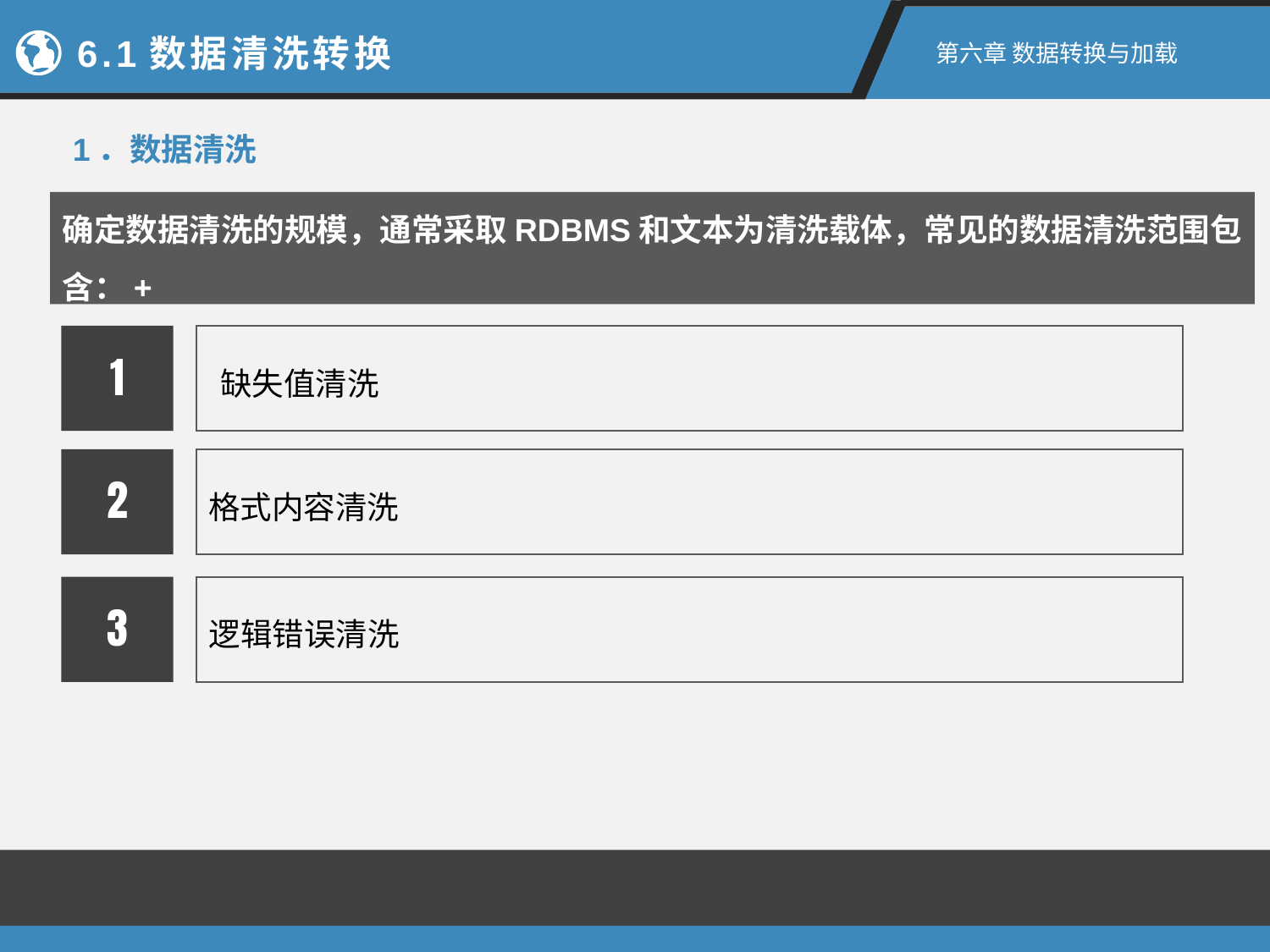

6.1数据清洗转换

第六章 数据转换与加载
1．数据清洗
确定数据清洗的规模，通常采取RDBMS和文本为清洗载体，常见的数据清洗范围包含：+
1

缺失值清洗

2
格式内容清洗

3
逻辑错误清洗